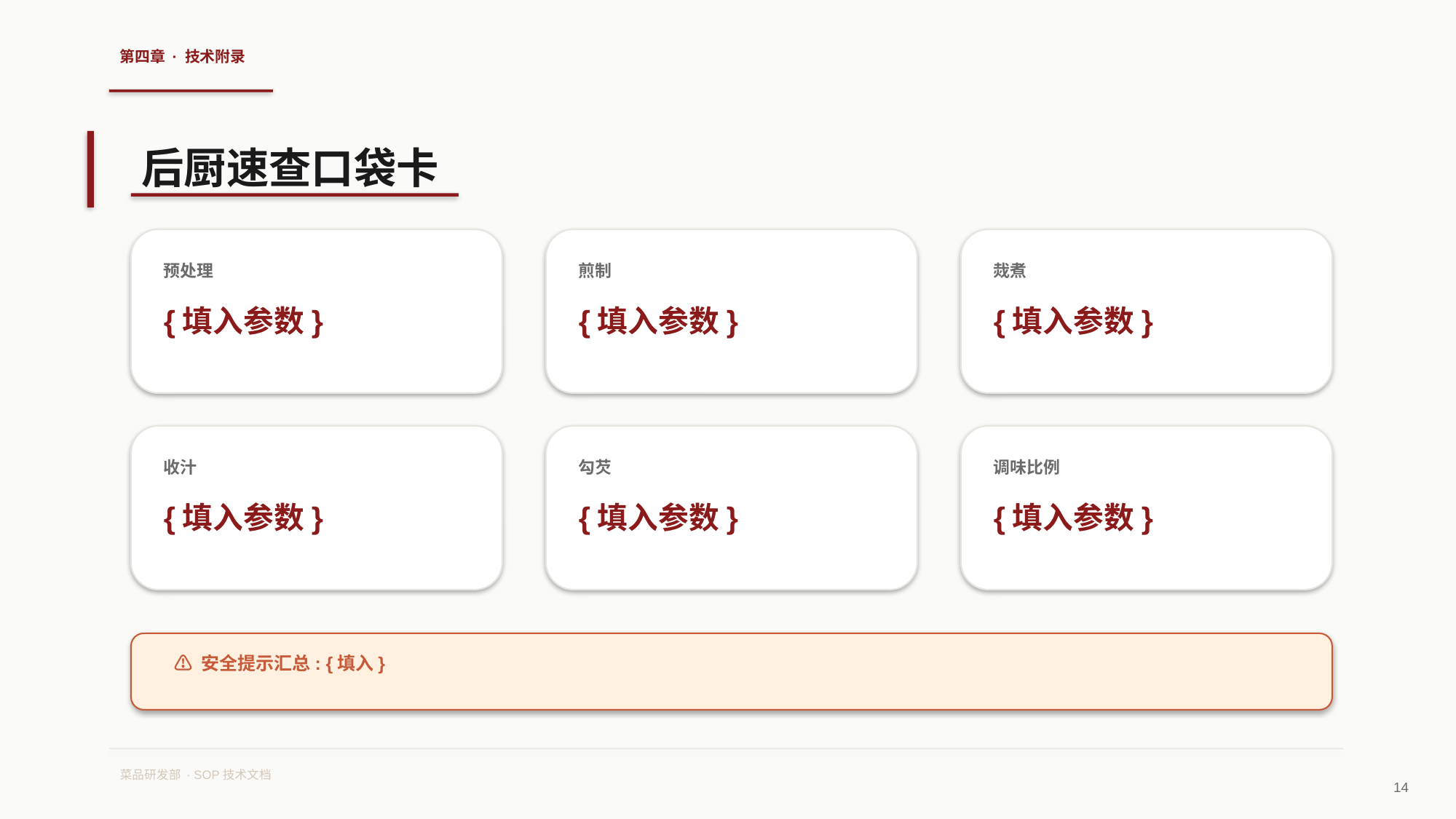

第四章 · 技术附录

后厨速查口袋卡

预处理
煎制
烖煮
{填入参数}
{填入参数}
{填入参数}

收汁
勾芡
调味比例
{填入参数}
{填入参数}
{填入参数}

⚠ 安全提示汇总: {填入}

菜品研发部 · SOP技术文档
14